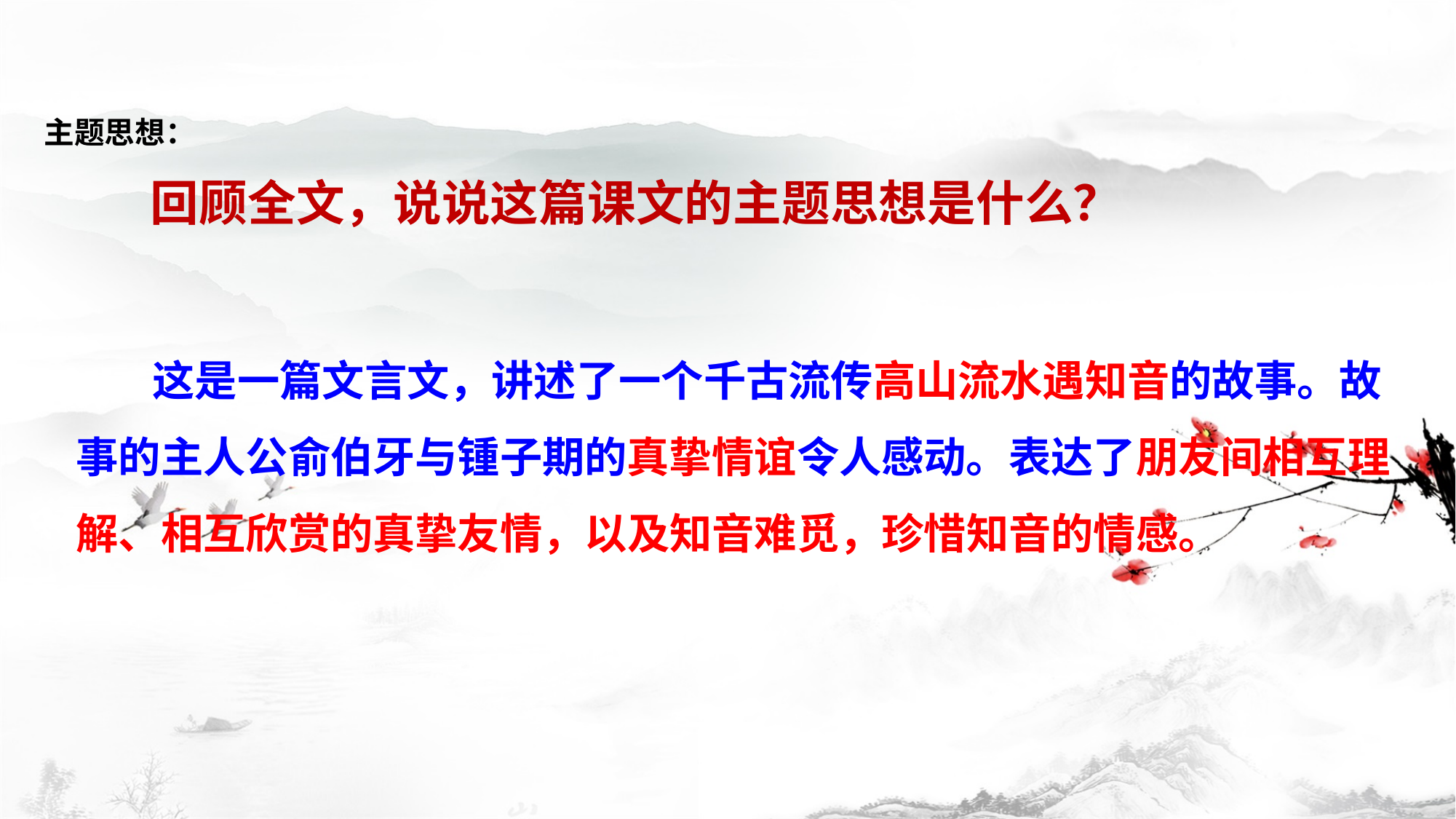

主题思想：
回顾全文，说说这篇课文的主题思想是什么？
       这是一篇文言文，讲述了一个千古流传高山流水遇知音的故事。故事的主人公俞伯牙与锺子期的真挚情谊令人感动。表达了朋友间相互理解、相互欣赏的真挚友情，以及知音难觅，珍惜知音的情感。